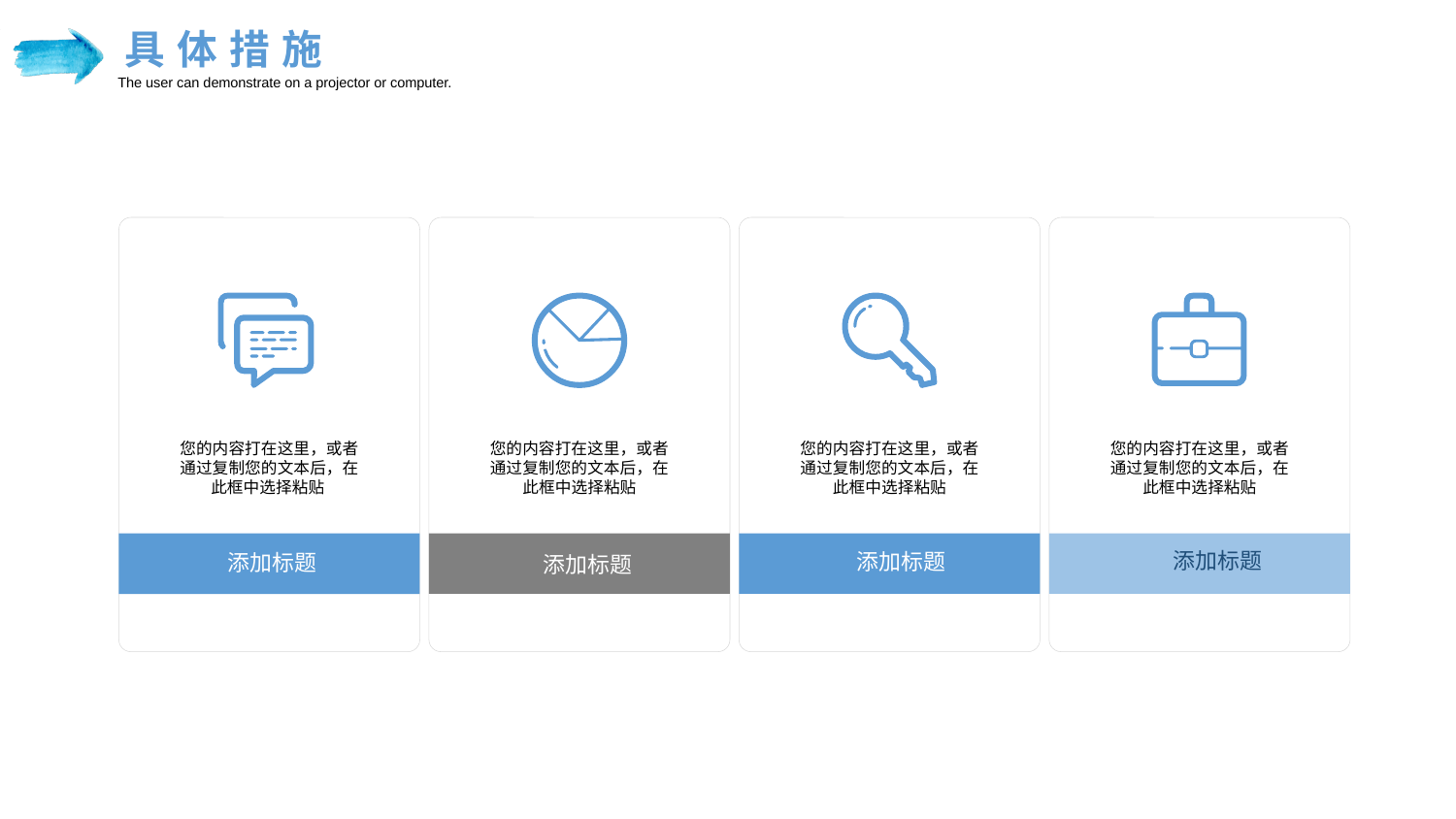

具体措施

The user can demonstrate on a projector or computer.

您的内容打在这里，或者通过复制您的文本后，在此框中选择粘贴

添加标题

您的内容打在这里，或者通过复制您的文本后，在此框中选择粘贴

添加标题

您的内容打在这里，或者通过复制您的文本后，在此框中选择粘贴

添加标题

您的内容打在这里，或者通过复制您的文本后，在此框中选择粘贴

添加标题